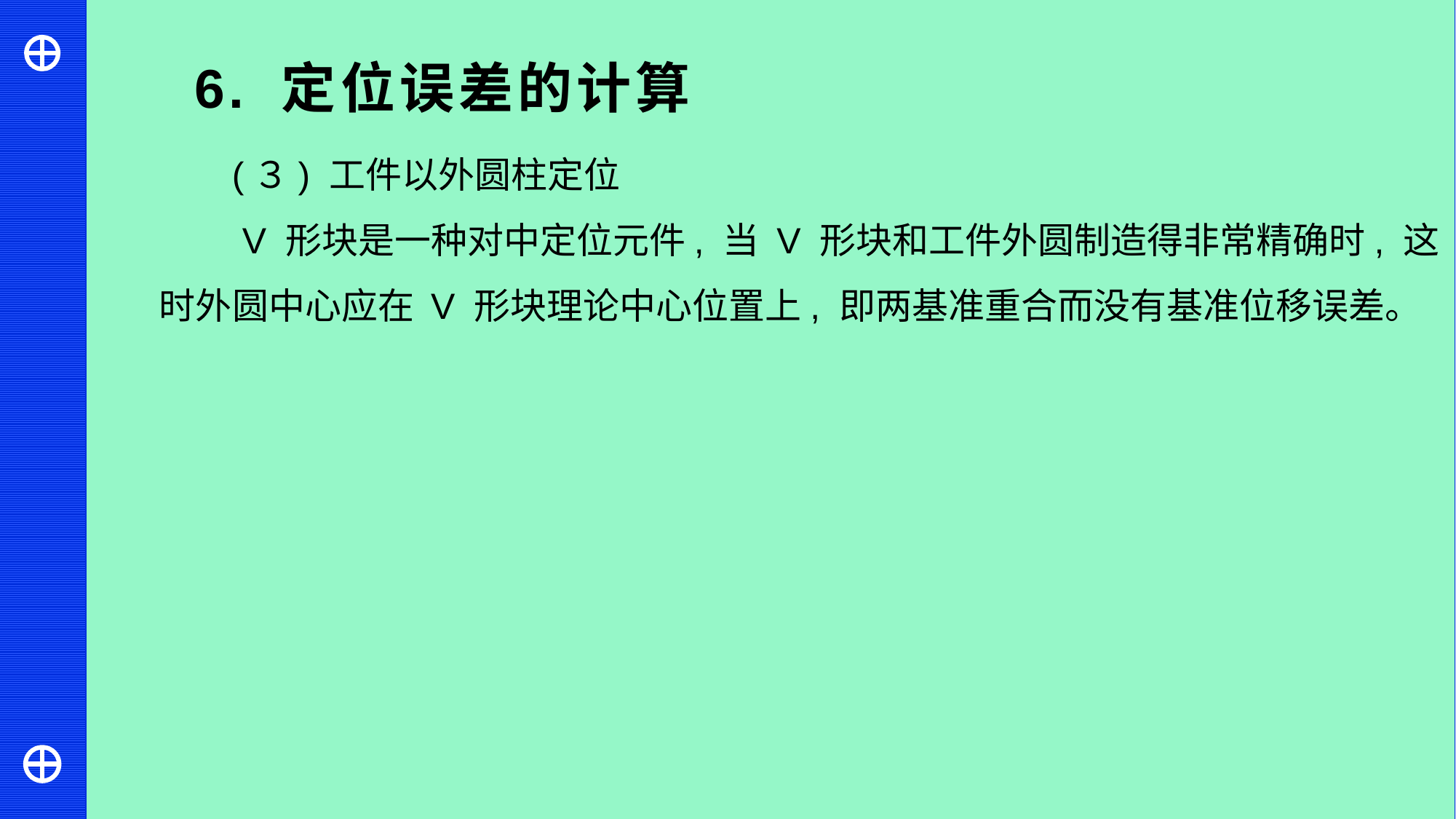

6. 定位误差的计算
(３) 工件以外圆柱定位
 V 形块是一种对中定位元件, 当 V 形块和工件外圆制造得非常精确时, 这时外圆中心应在 V 形块理论中心位置上, 即两基准重合而没有基准位移误差。